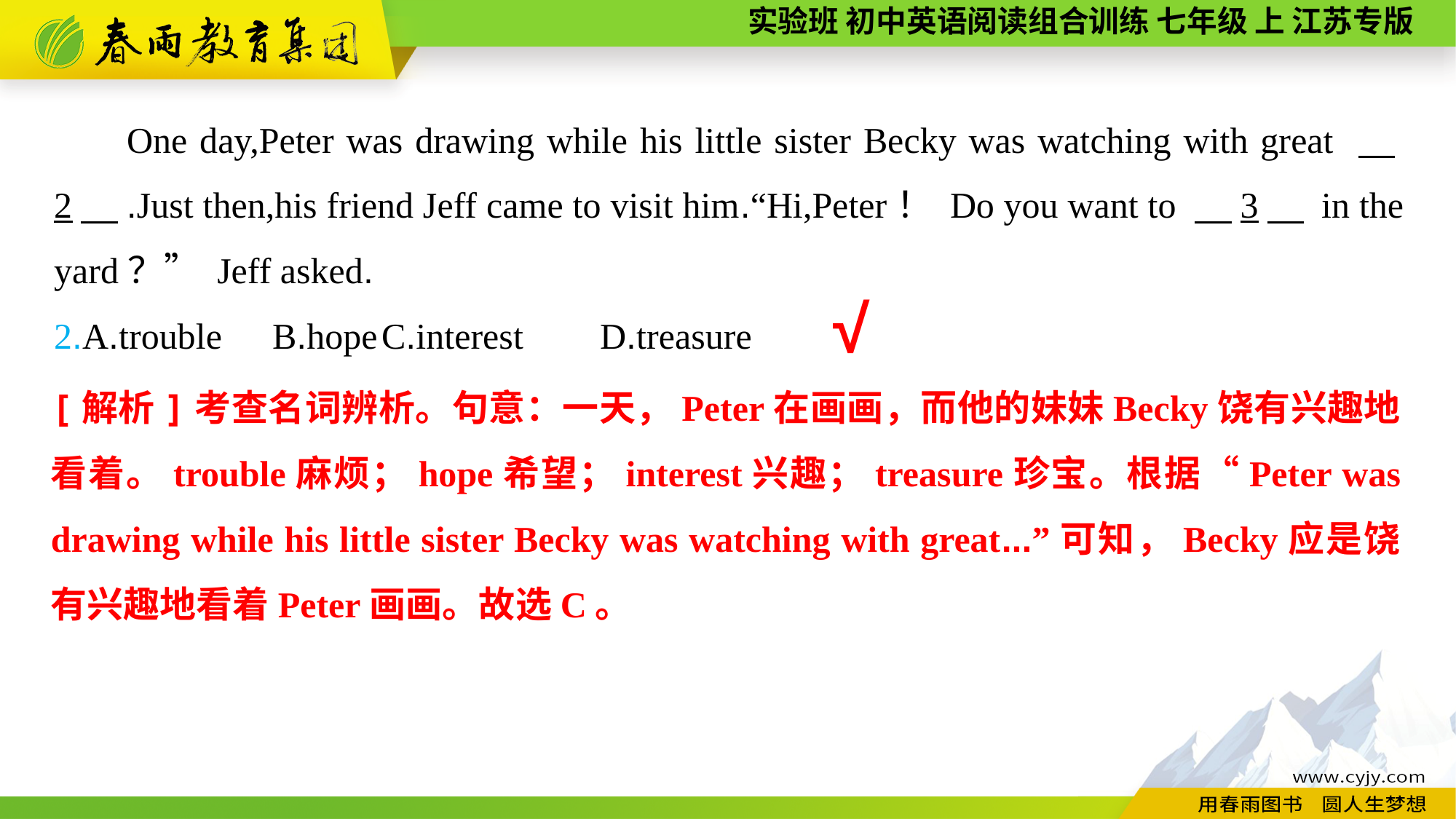

One day,Peter was drawing while his little sister Becky was watching with great 　2　.Just then,his friend Jeff came to visit him.“Hi,Peter！ Do you want to 　3　 in the yard？” Jeff asked.
2.A.trouble	B.hope	C.interest	D.treasure
√
[解析]考查名词辨析。句意：一天，Peter在画画，而他的妹妹Becky饶有兴趣地看着。trouble麻烦；hope希望；interest兴趣；treasure珍宝。根据“Peter was drawing while his little sister Becky was watching with great...”可知，Becky应是饶有兴趣地看着Peter画画。故选C。